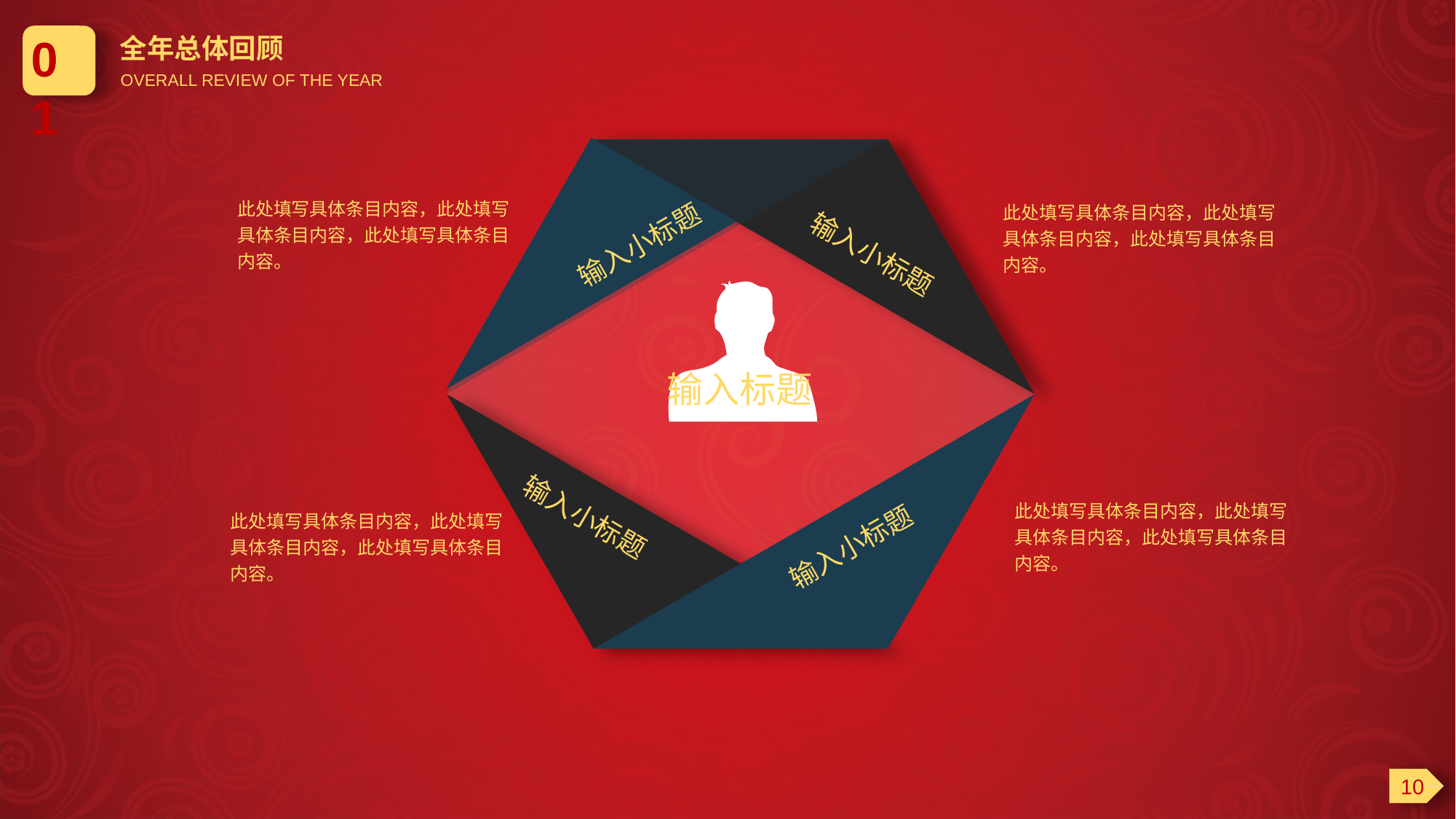

01

全年总体回顾
OVERALL REVIEW OF THE YEAR

此处填写具体条目内容，此处填写具体条目内容，此处填写具体条目内容。
此处填写具体条目内容，此处填写具体条目内容，此处填写具体条目内容。
输入小标题
输入小标题

输入标题

此处填写具体条目内容，此处填写具体条目内容，此处填写具体条目内容。
输入小标题
此处填写具体条目内容，此处填写具体条目内容，此处填写具体条目内容。
输入小标题

10